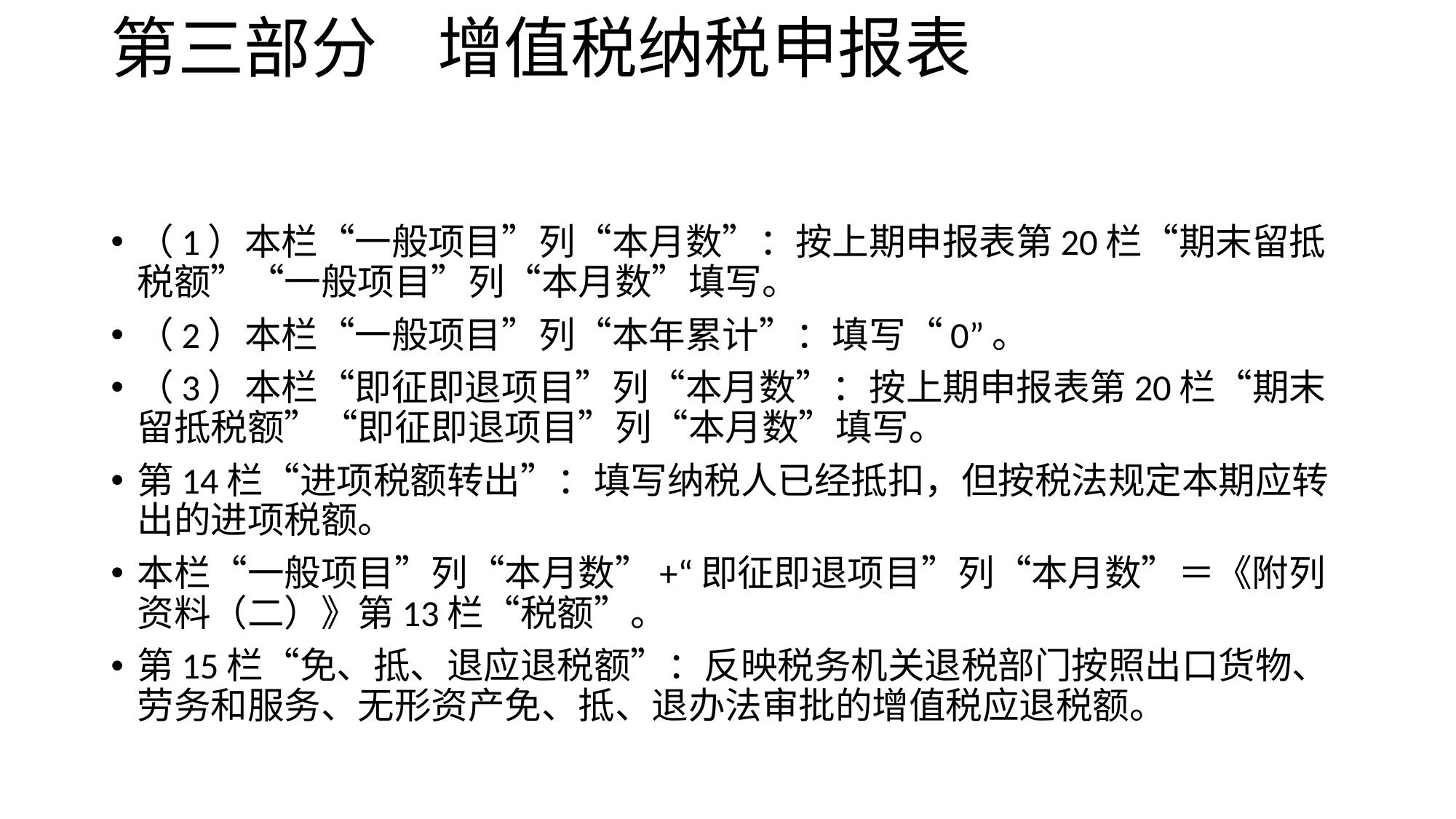

# 第三部分    增值税纳税申报表

（1）本栏“一般项目”列“本月数”：按上期申报表第20栏“期末留抵税额”“一般项目”列“本月数”填写。
（2）本栏“一般项目”列“本年累计”：填写“0”。
（3）本栏“即征即退项目”列“本月数”：按上期申报表第20栏“期末留抵税额”“即征即退项目”列“本月数”填写。
第14栏“进项税额转出”：填写纳税人已经抵扣，但按税法规定本期应转出的进项税额。
本栏“一般项目”列“本月数”+“即征即退项目”列“本月数”＝《附列资料（二）》第13栏“税额”。
第15栏“免、抵、退应退税额”：反映税务机关退税部门按照出口货物、劳务和服务、无形资产免、抵、退办法审批的增值税应退税额。